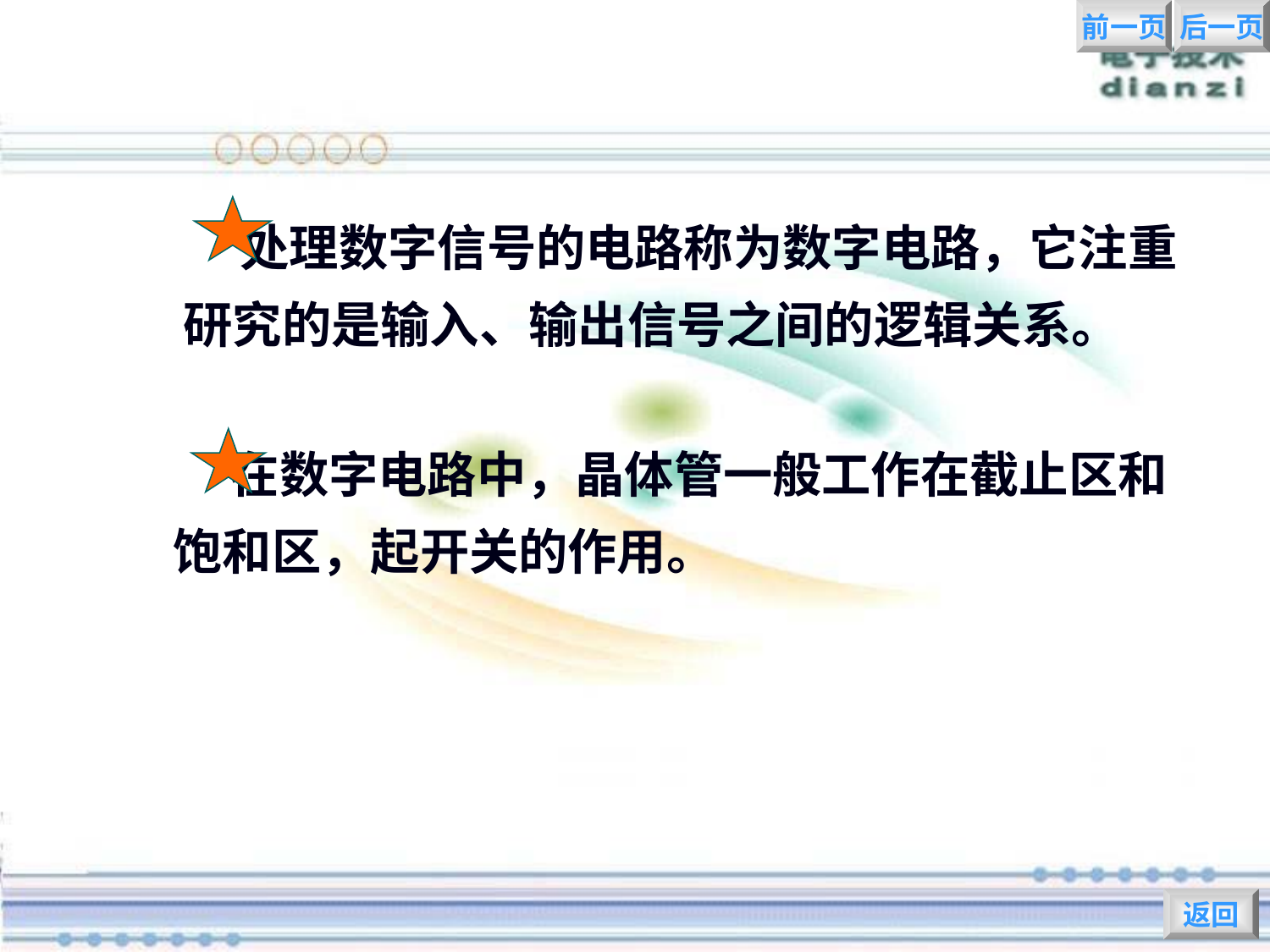

前一页
后一页
    处理数字信号的电路称为数字电路，它注重研究的是输入、输出信号之间的逻辑关系。

    在数字电路中，晶体管一般工作在截止区和饱和区，起开关的作用。

返回